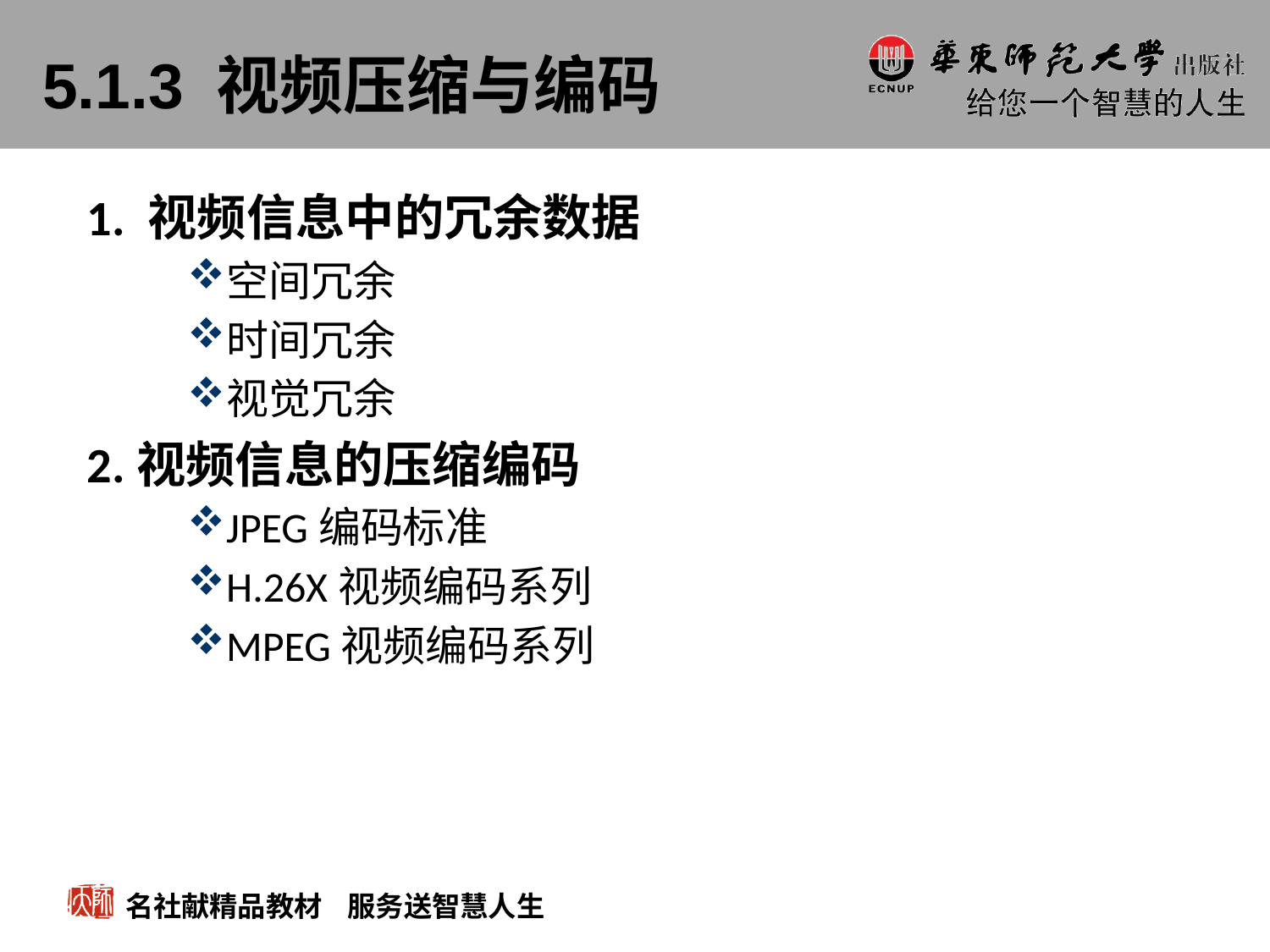

# 5.1.3 视频压缩与编码
1. 视频信息中的冗余数据
空间冗余
时间冗余
视觉冗余
2.视频信息的压缩编码
JPEG编码标准
H.26X视频编码系列
MPEG视频编码系列